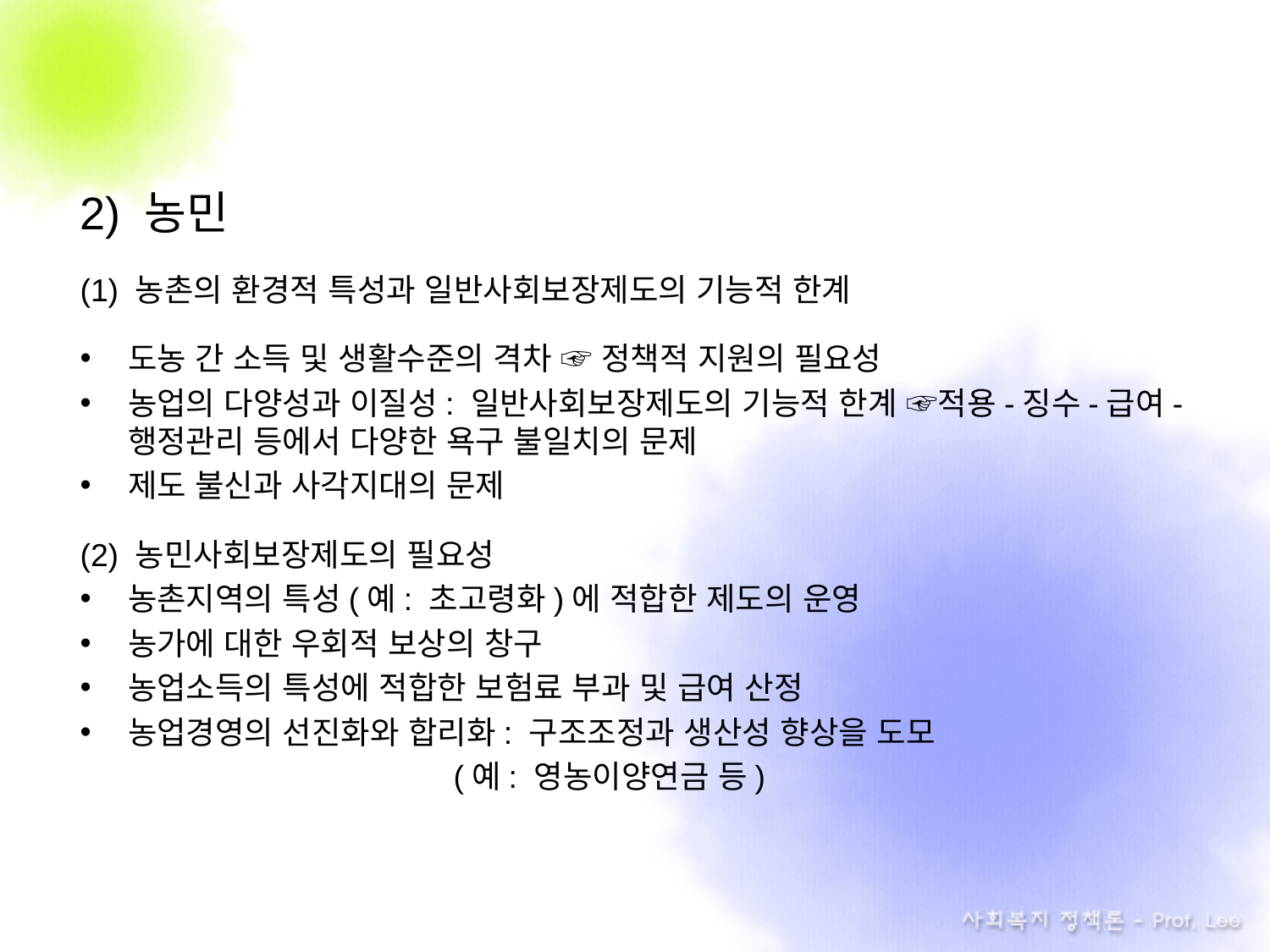

2) 농민

(1) 농촌의 환경적 특성과 일반사회보장제도의 기능적 한계

도농 간 소득 및 생활수준의 격차 ☞ 정책적 지원의 필요성
농업의 다양성과 이질성: 일반사회보장제도의 기능적 한계 ☞적용-징수-급여-행정관리 등에서 다양한 욕구 불일치의 문제
제도 불신과 사각지대의 문제

(2) 농민사회보장제도의 필요성
농촌지역의 특성(예: 초고령화)에 적합한 제도의 운영
농가에 대한 우회적 보상의 창구
농업소득의 특성에 적합한 보험료 부과 및 급여 산정
농업경영의 선진화와 합리화: 구조조정과 생산성 향상을 도모
                                          (예: 영농이양연금 등)